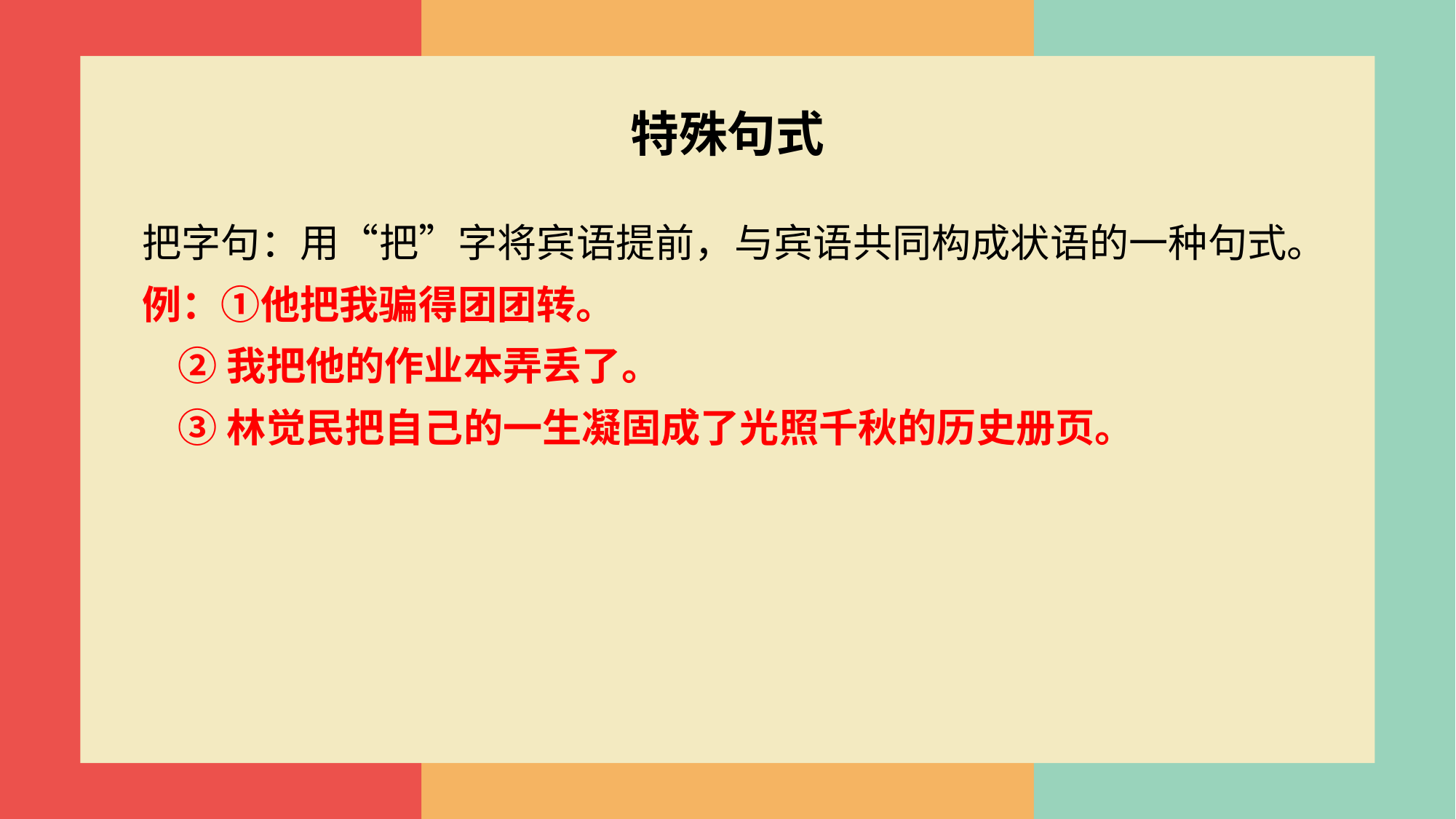

特殊句式
把字句：用“把”字将宾语提前，与宾语共同构成状语的一种句式。
例：①他把我骗得团团转。
    ②我把他的作业本弄丢了。
    ③林觉民把自己的一生凝固成了光照千秋的历史册页。